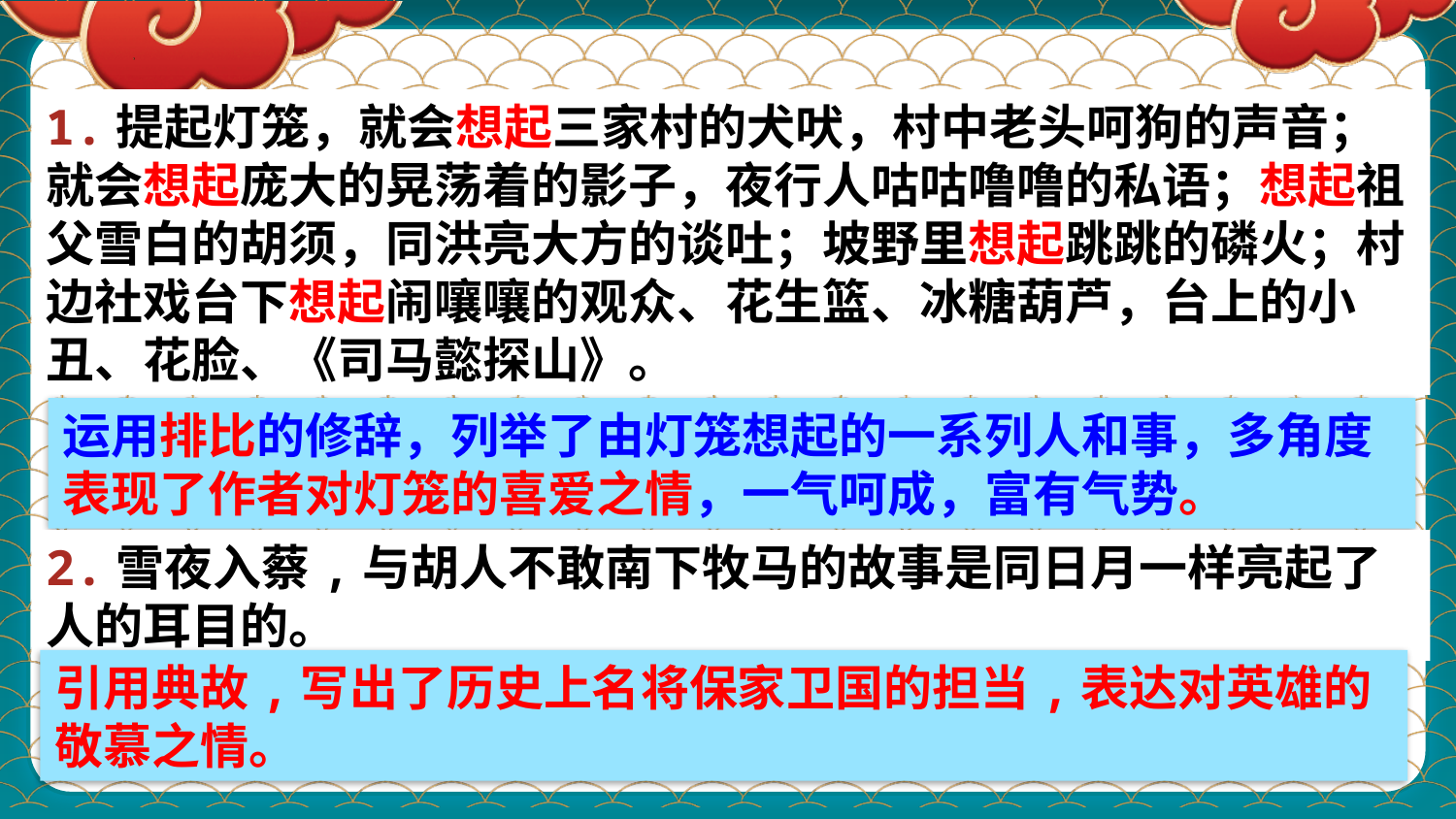

1.提起灯笼，就会想起三家村的犬吠，村中老头呵狗的声音；就会想起庞大的晃荡着的影子，夜行人咕咕噜噜的私语；想起祖父雪白的胡须，同洪亮大方的谈吐；坡野里想起跳跳的磷火；村边社戏台下想起闹嚷嚷的观众、花生篮、冰糖葫芦，台上的小丑、花脸、《司马懿探山》。
运用排比的修辞，列举了由灯笼想起的一系列人和事，多角度表现了作者对灯笼的喜爱之情，一气呵成，富有气势。
2.雪夜入蔡,与胡人不敢南下牧马的故事是同日月一样亮起了人的耳目的。
引用典故,写出了历史上名将保家卫国的担当,表达对英雄的敬慕之情。